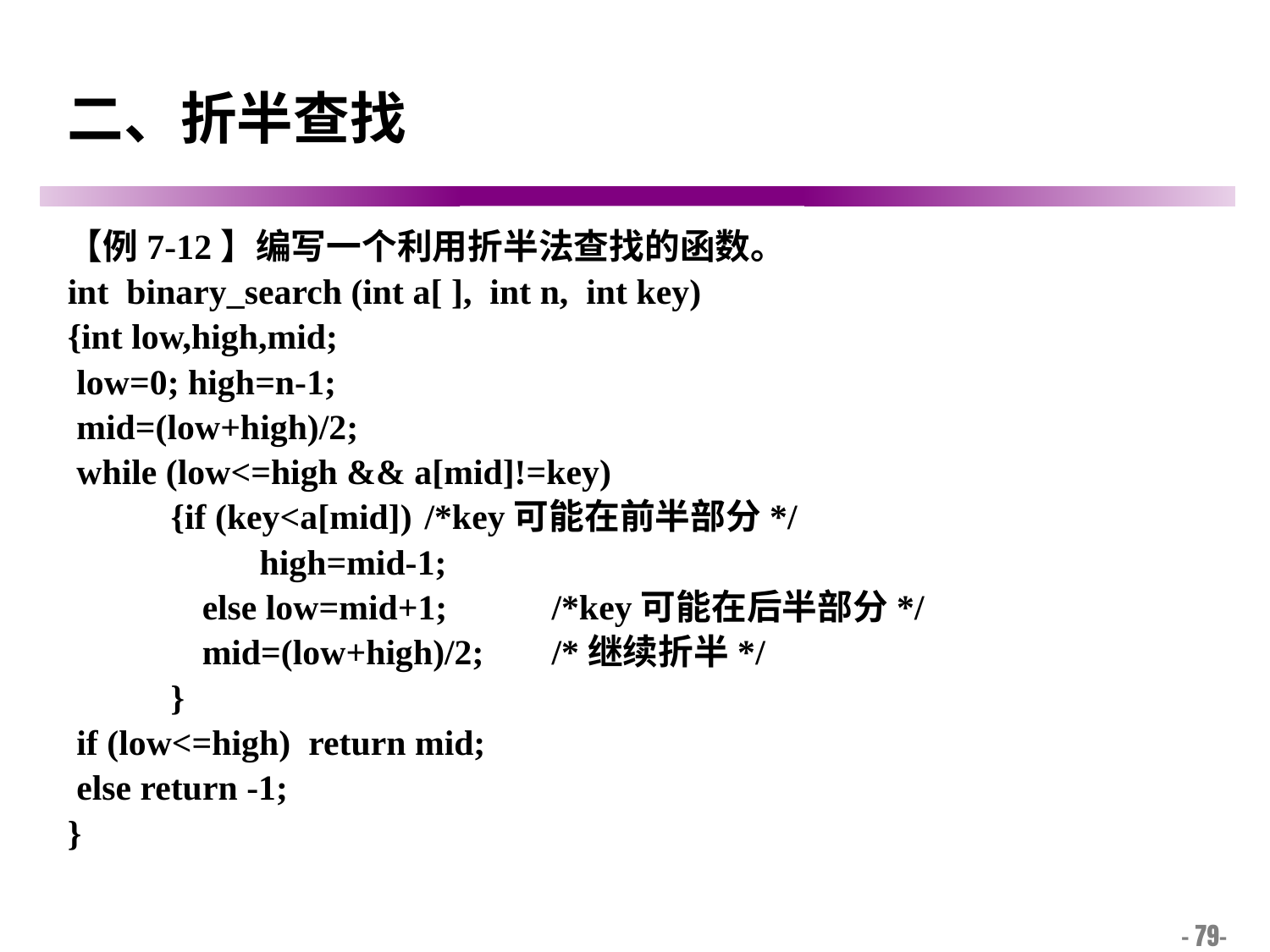

# 二、折半查找
【例7-12】编写一个利用折半法查找的函数。
int  binary_search (int a[ ],  int n,  int key)
{int low,high,mid;
 low=0; high=n-1;
 mid=(low+high)/2;
 while (low<=high && a[mid]!=key)
	{if (key<a[mid])	/*key可能在前半部分*/
	          high=mid-1;
        else low=mid+1; 	/*key可能在后半部分*/
        mid=(low+high)/2;	/*继续折半*/
	}
 if (low<=high)  return mid;
 else return -1;
}
 - 79-